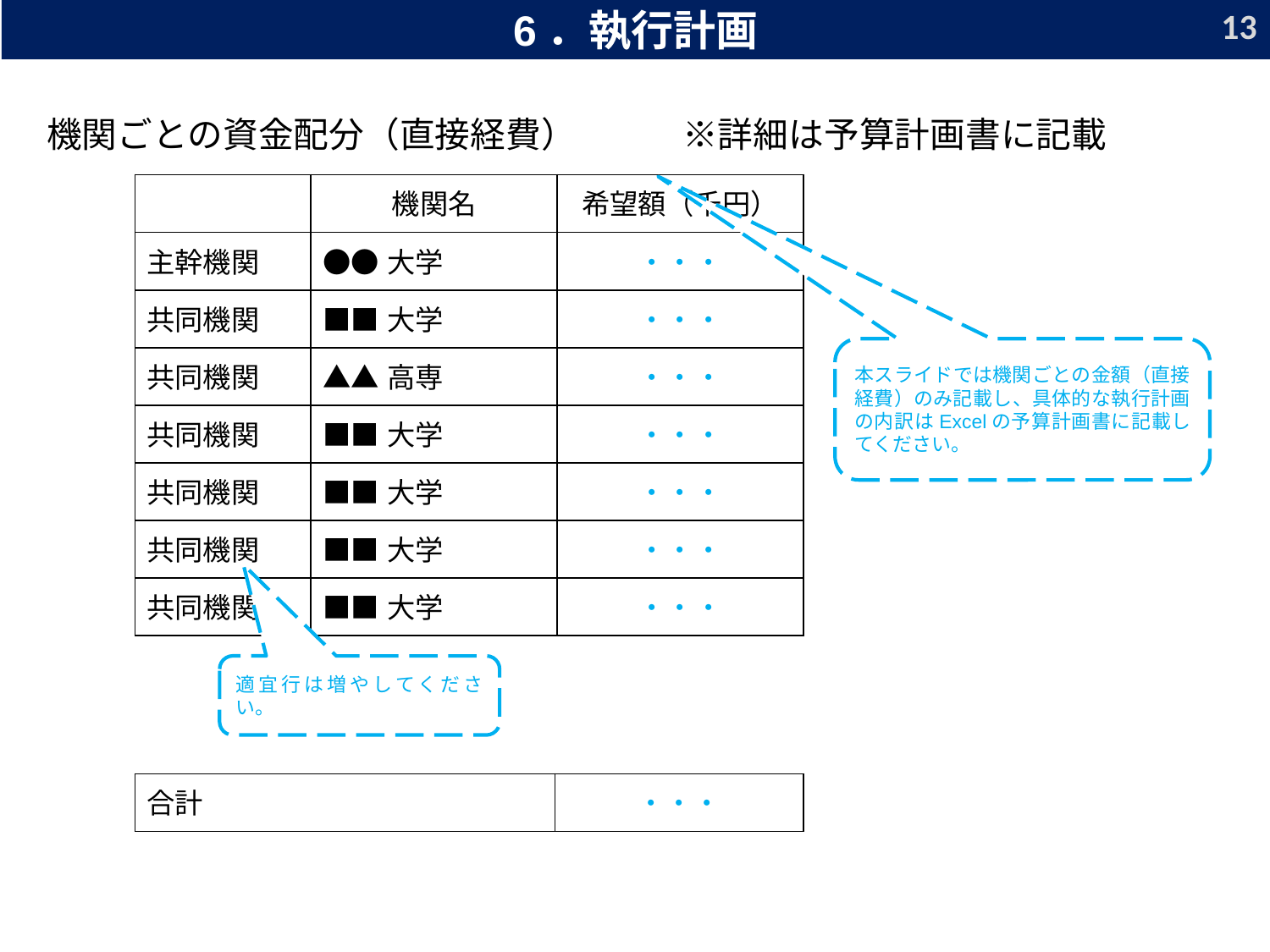

13
6．執行計画
機関ごとの資金配分（直接経費）　　　※詳細は予算計画書に記載
|  | 機関名 | 希望額（千円） |
| --- | --- | --- |
| 主幹機関 | ●●大学 | ・・・ |
| 共同機関 | ■■大学 | ・・・ |
| 共同機関 | ▲▲高専 | ・・・ |
| 共同機関 | ■■大学 | ・・・ |
| 共同機関 | ■■大学 | ・・・ |
| 共同機関 | ■■大学 | ・・・ |
| 共同機関 | ■■大学 | ・・・ |
本スライドでは機関ごとの金額（直接経費）のみ記載し、具体的な執行計画の内訳はExcelの予算計画書に記載してください。
適宜行は増やしてください。
| 合計 | ・・・ |
| --- | --- |